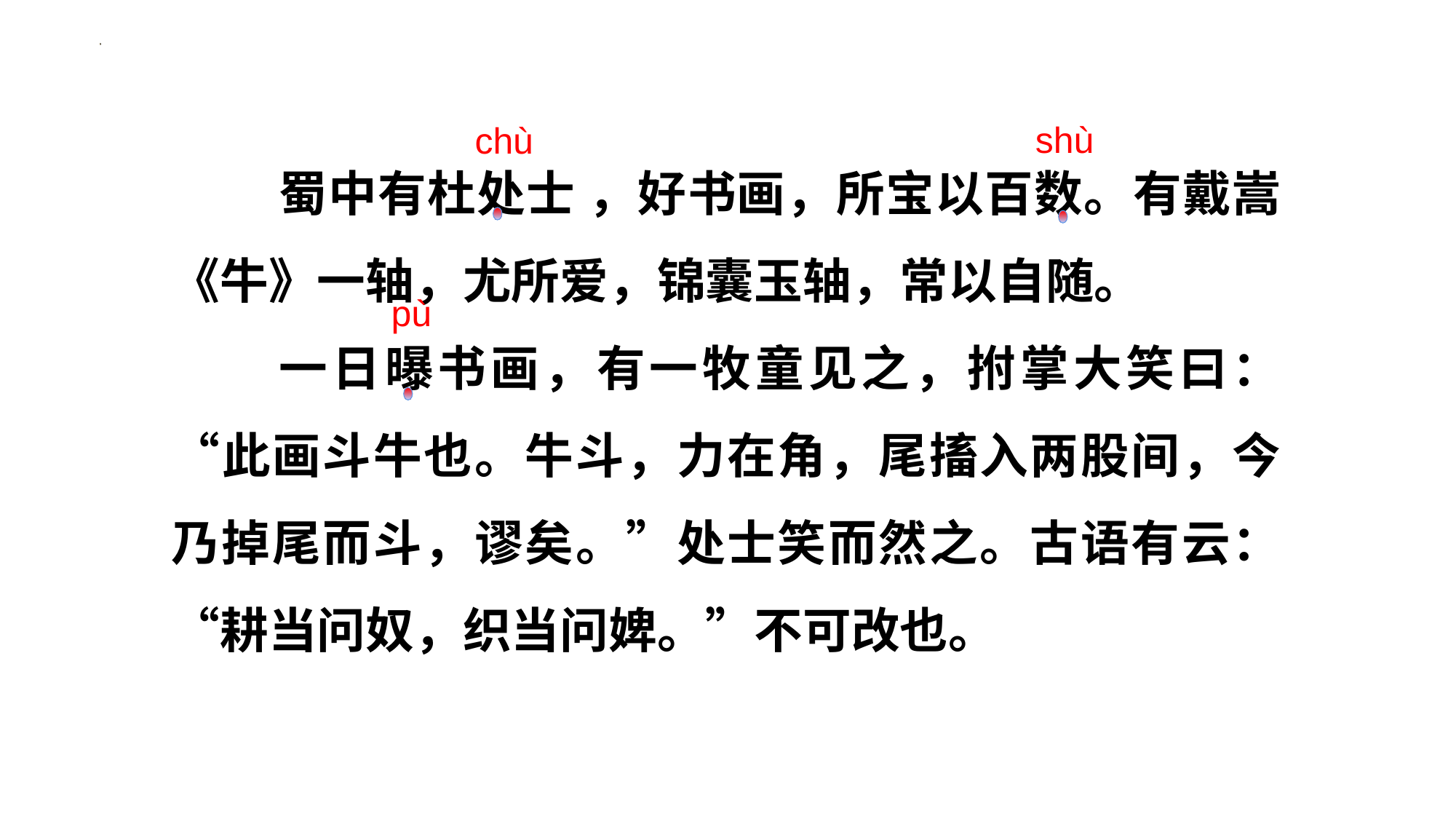

shù
chù
蜀中有杜处士 ，好书画，所宝以百数。有戴嵩《牛》一轴，尤所爱，锦囊玉轴，常以自随。
一日曝书画，有一牧童见之，拊掌大笑曰：“此画斗牛也。牛斗，力在角，尾搐入两股间，今乃掉尾而斗，谬矣。”处士笑而然之。古语有云：“耕当问奴，织当问婢。”不可改也。

pù